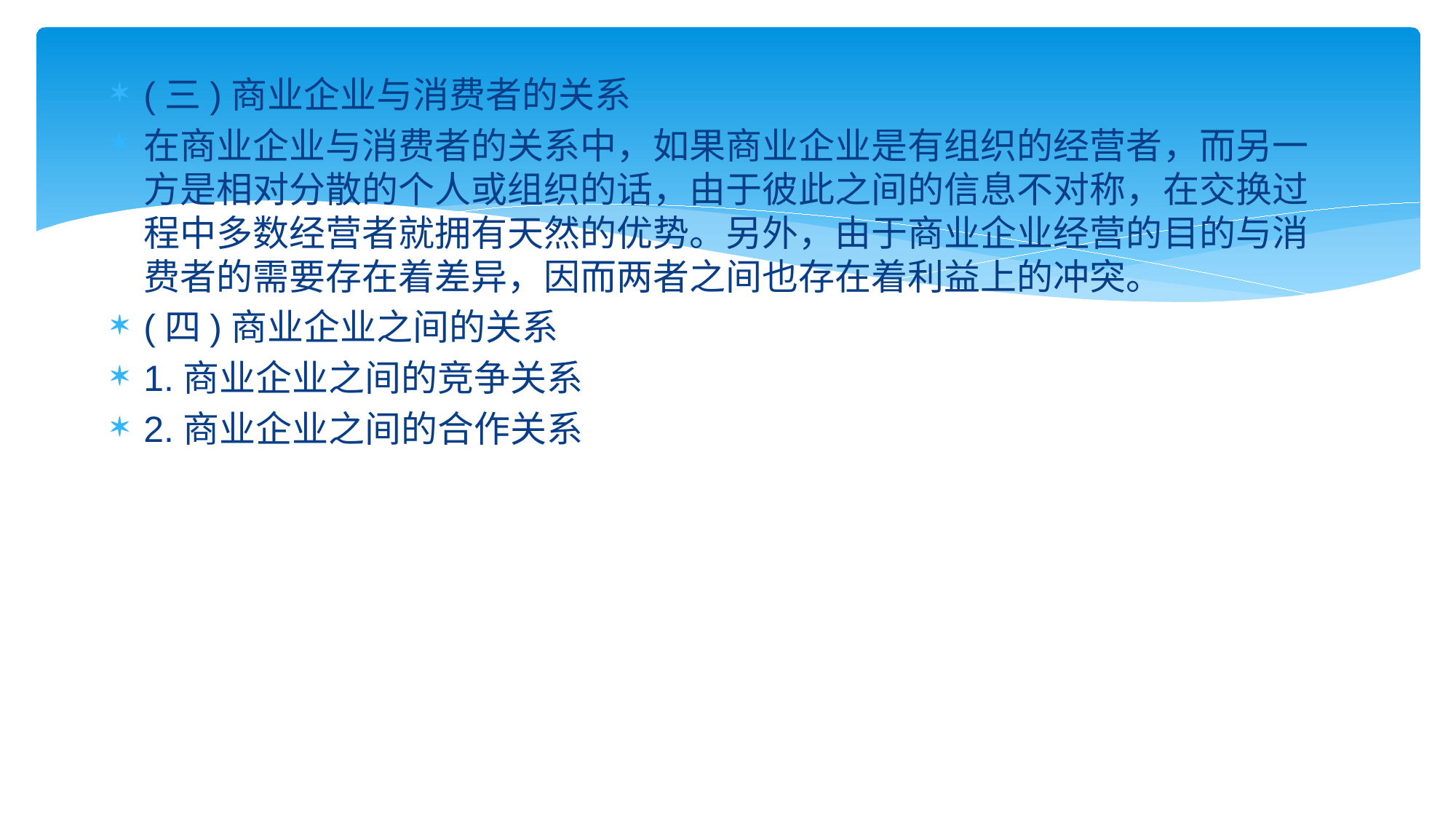

(三)商业企业与消费者的关系
在商业企业与消费者的关系中，如果商业企业是有组织的经营者，而另一方是相对分散的个人或组织的话，由于彼此之间的信息不对称，在交换过程中多数经营者就拥有天然的优势。另外，由于商业企业经营的目的与消费者的需要存在着差异，因而两者之间也存在着利益上的冲突。
(四)商业企业之间的关系
1.商业企业之间的竞争关系
2.商业企业之间的合作关系